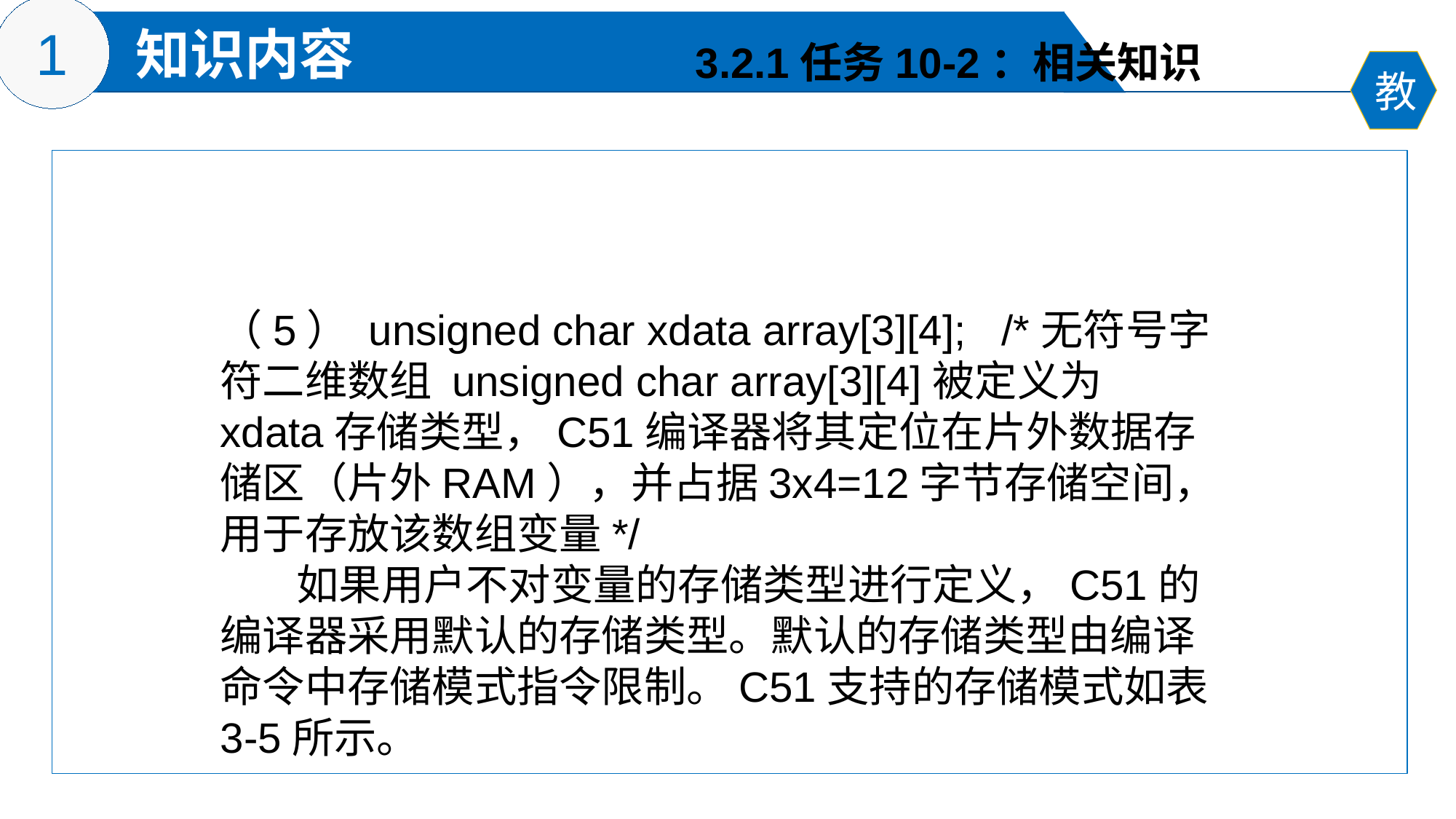

3.2.1任务10-2：相关知识

（5） unsigned char xdata array[3][4];   /*无符号字符二维数组 unsigned char array[3][4]被定义为xdata存储类型，C51编译器将其定位在片外数据存储区（片外RAM），并占据3x4=12字节存储空间，用于存放该数组变量*/
       如果用户不对变量的存储类型进行定义，C51的编译器采用默认的存储类型。默认的存储类型由编译命令中存储模式指令限制。C51支持的存储模式如表3-5所示。